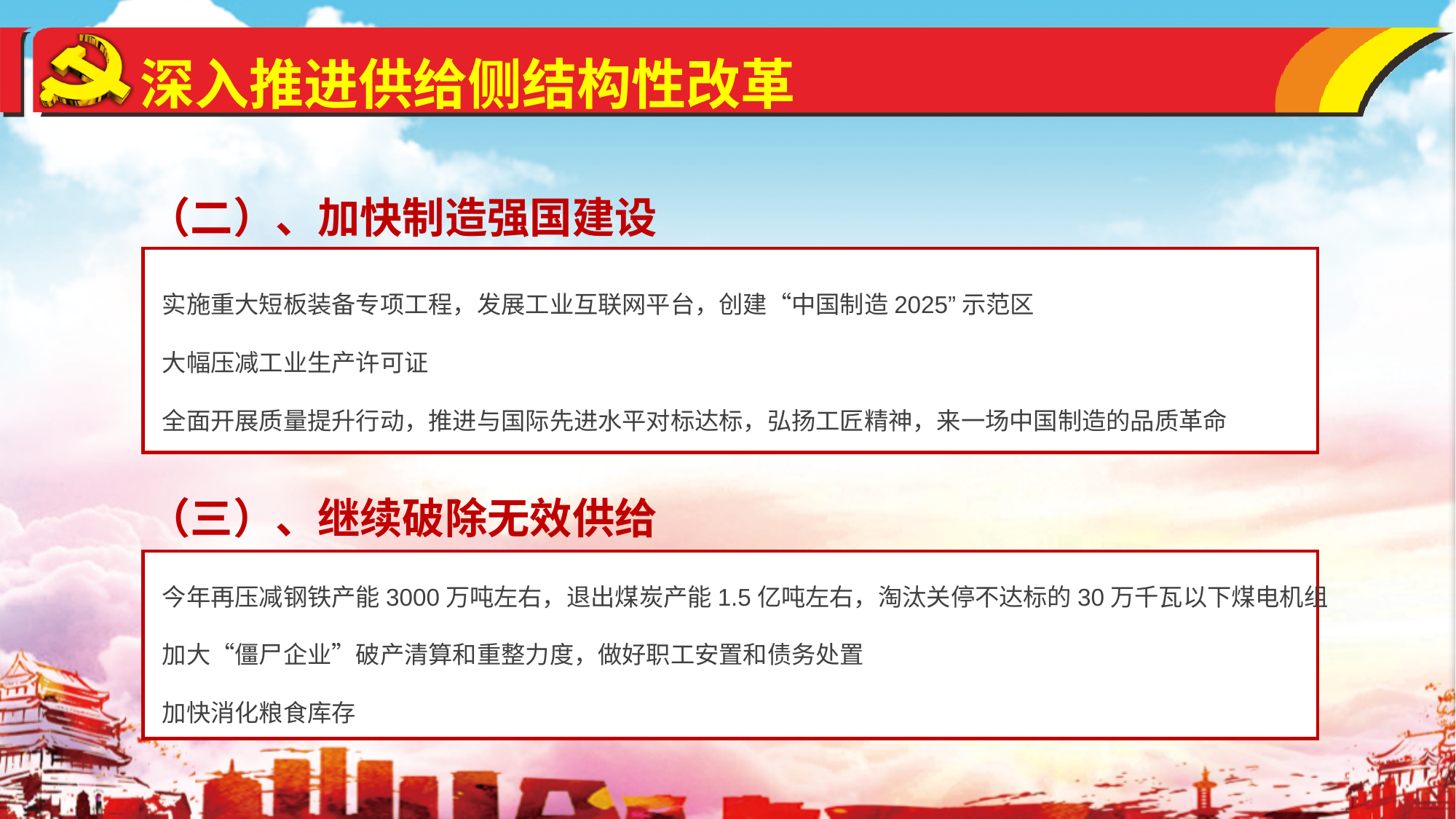

深入推进供给侧结构性改革
（二）、加快制造强国建设

实施重大短板装备专项工程，发展工业互联网平台，创建“中国制造2025”示范区
大幅压减工业生产许可证
全面开展质量提升行动，推进与国际先进水平对标达标，弘扬工匠精神，来一场中国制造的品质革命
（三）、继续破除无效供给
今年再压减钢铁产能3000万吨左右，退出煤炭产能1.5亿吨左右，淘汰关停不达标的30万千瓦以下煤电机组
加大“僵尸企业”破产清算和重整力度，做好职工安置和债务处置
加快消化粮食库存